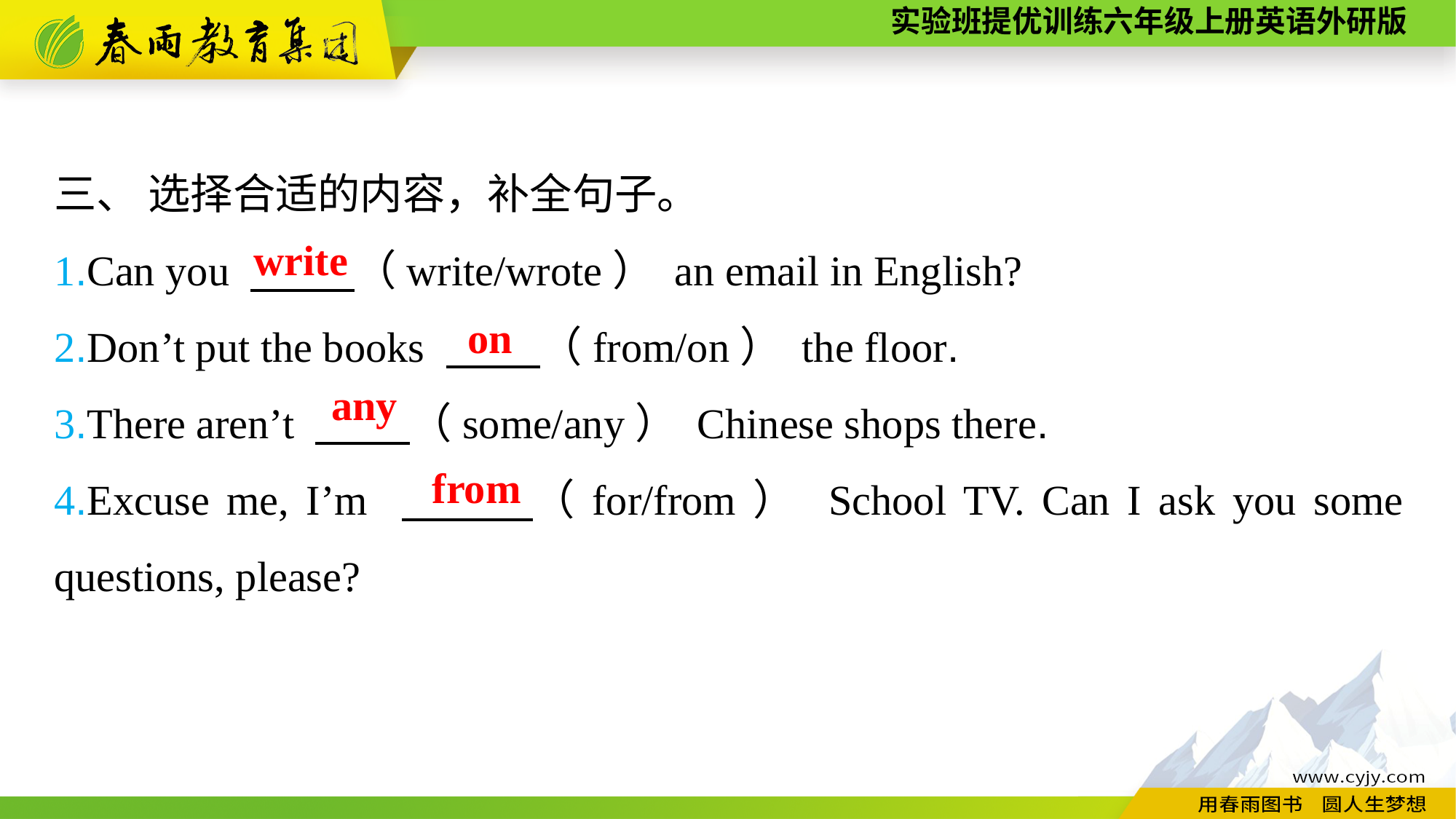

三、 选择合适的内容，补全句子。
1.Can you 　　  （write/wrote） an email in English?
2.Don’t put the books 　　 （from/on） the floor.
3.There aren’t 　　 （some/any） Chinese shops there.
4.Excuse me, I’m 　　  （for/from） School TV. Can I ask you some questions, please?
write
on
any
from